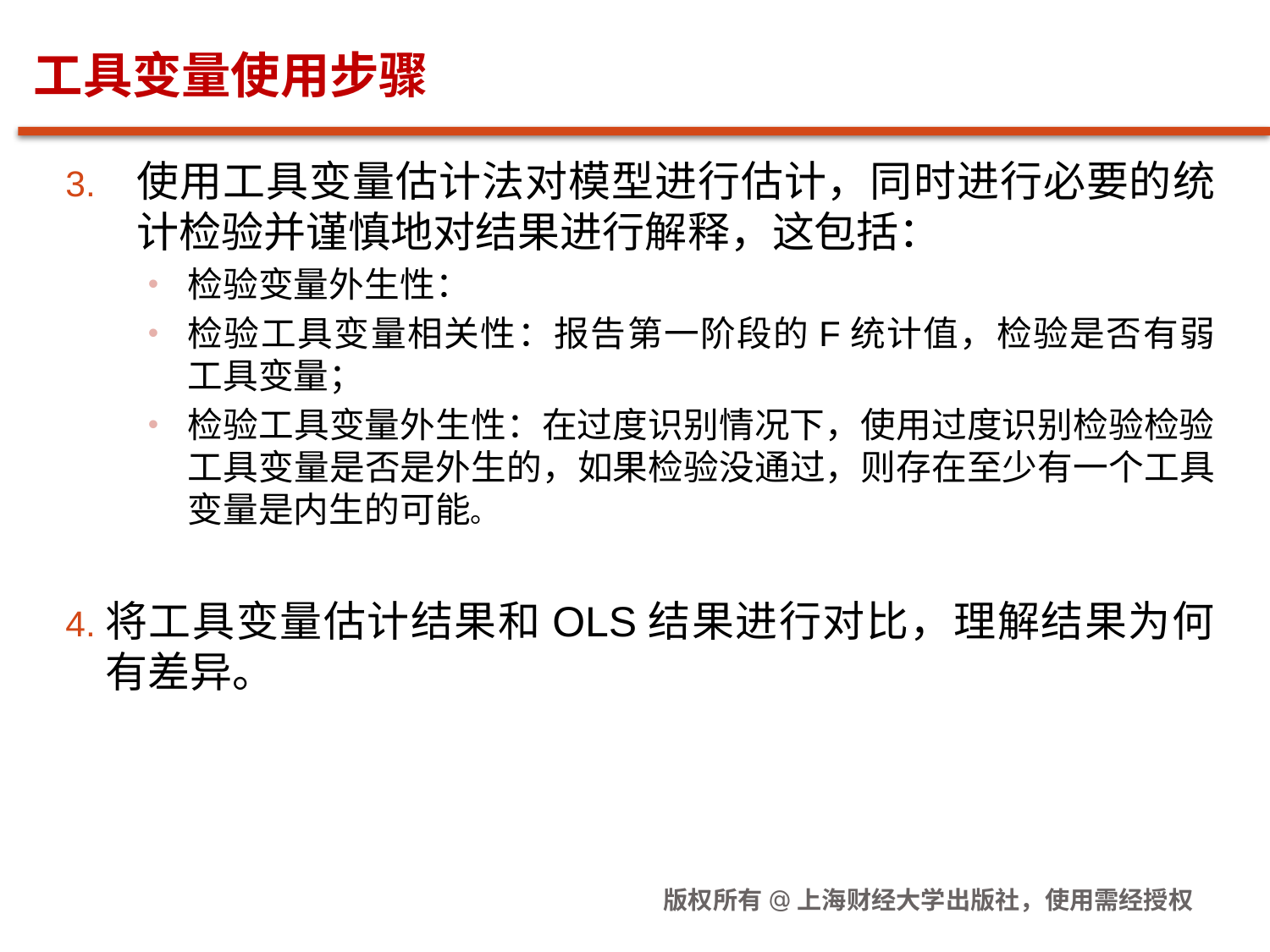

# 工具变量使用步骤
使用工具变量估计法对模型进行估计，同时进行必要的统计检验并谨慎地对结果进行解释，这包括：
检验变量外生性：
检验工具变量相关性：报告第一阶段的F统计值，检验是否有弱工具变量；
检验工具变量外生性：在过度识别情况下，使用过度识别检验检验工具变量是否是外生的，如果检验没通过，则存在至少有一个工具变量是内生的可能。

将工具变量估计结果和OLS结果进行对比，理解结果为何有差异。

版权所有@上海财经大学出版社，使用需经授权